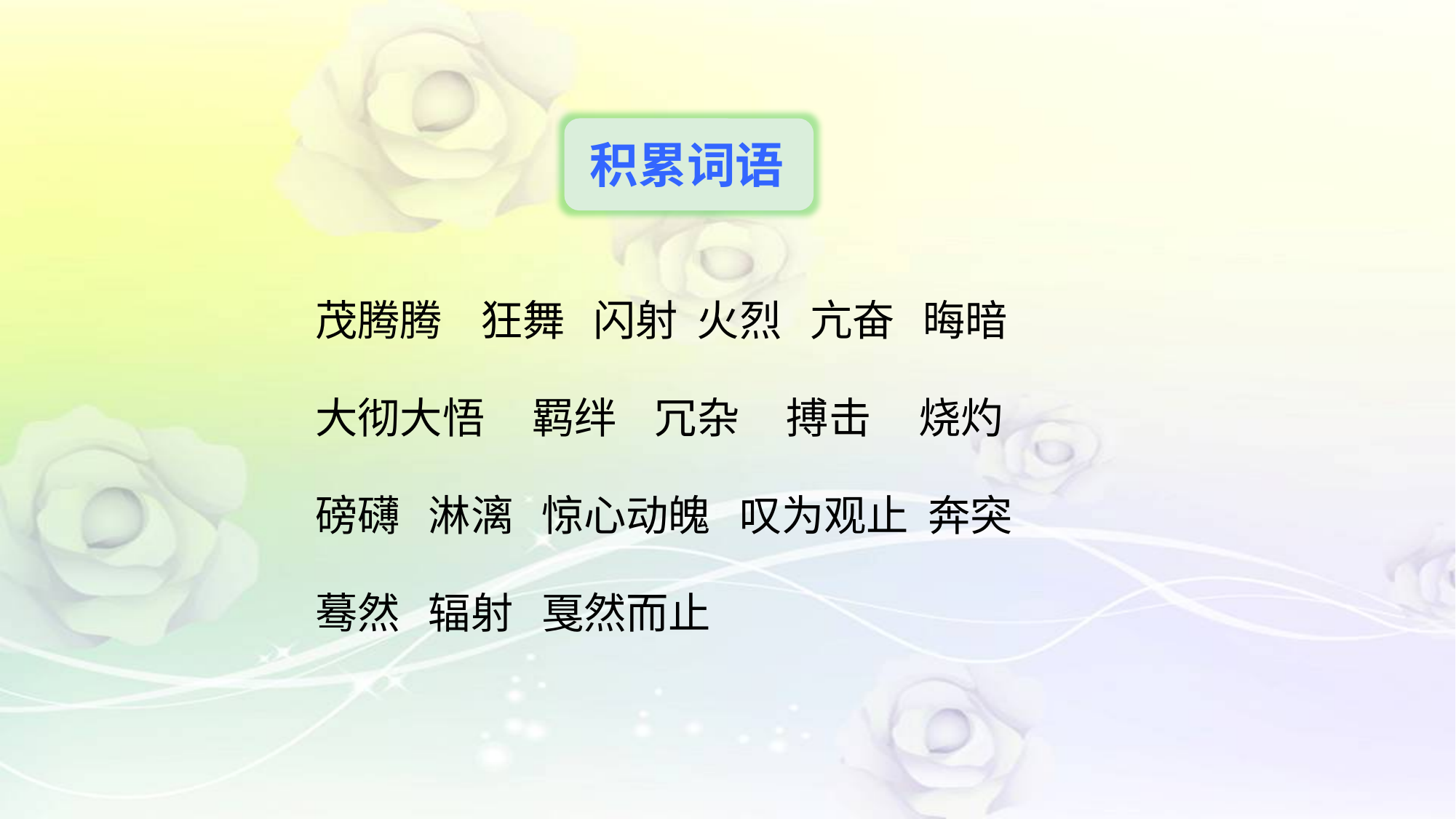

积累词语
      茂腾腾    狂舞   闪射  火烈   亢奋   晦暗
      大彻大悟     羁绊    冗杂     搏击     烧灼
      磅礴   淋漓   惊心动魄   叹为观止  奔突
      蓦然   辐射   戛然而止